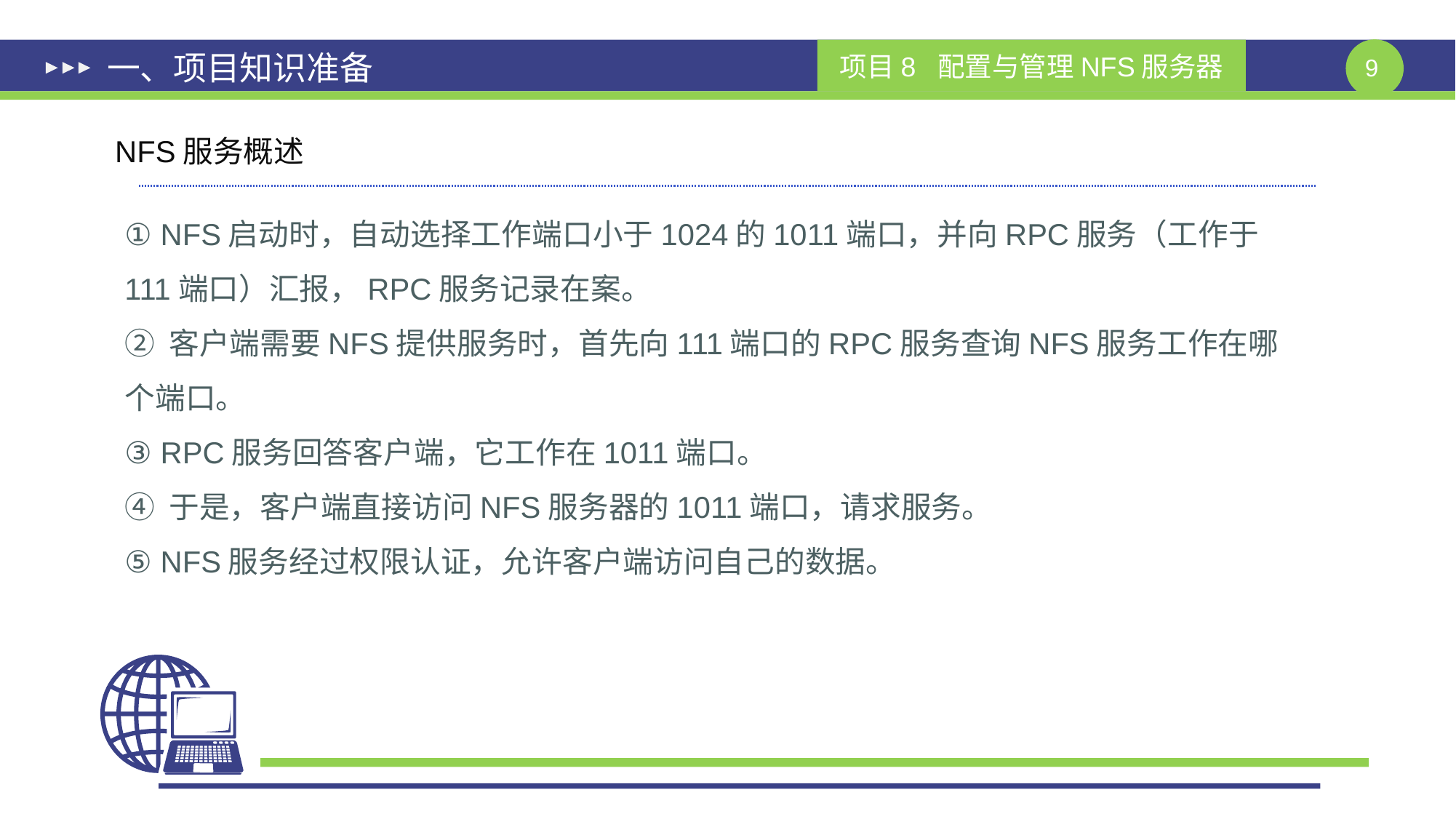

# 一、项目知识准备
NFS服务概述

① NFS启动时，自动选择工作端口小于1024的1011端口，并向RPC服务（工作于111端口）汇报，RPC服务记录在案。
② 客户端需要NFS提供服务时，首先向111端口的RPC服务查询NFS服务工作在哪个端口。
③ RPC服务回答客户端，它工作在1011端口。
④ 于是，客户端直接访问NFS服务器的1011端口，请求服务。
⑤ NFS服务经过权限认证，允许客户端访问自己的数据。